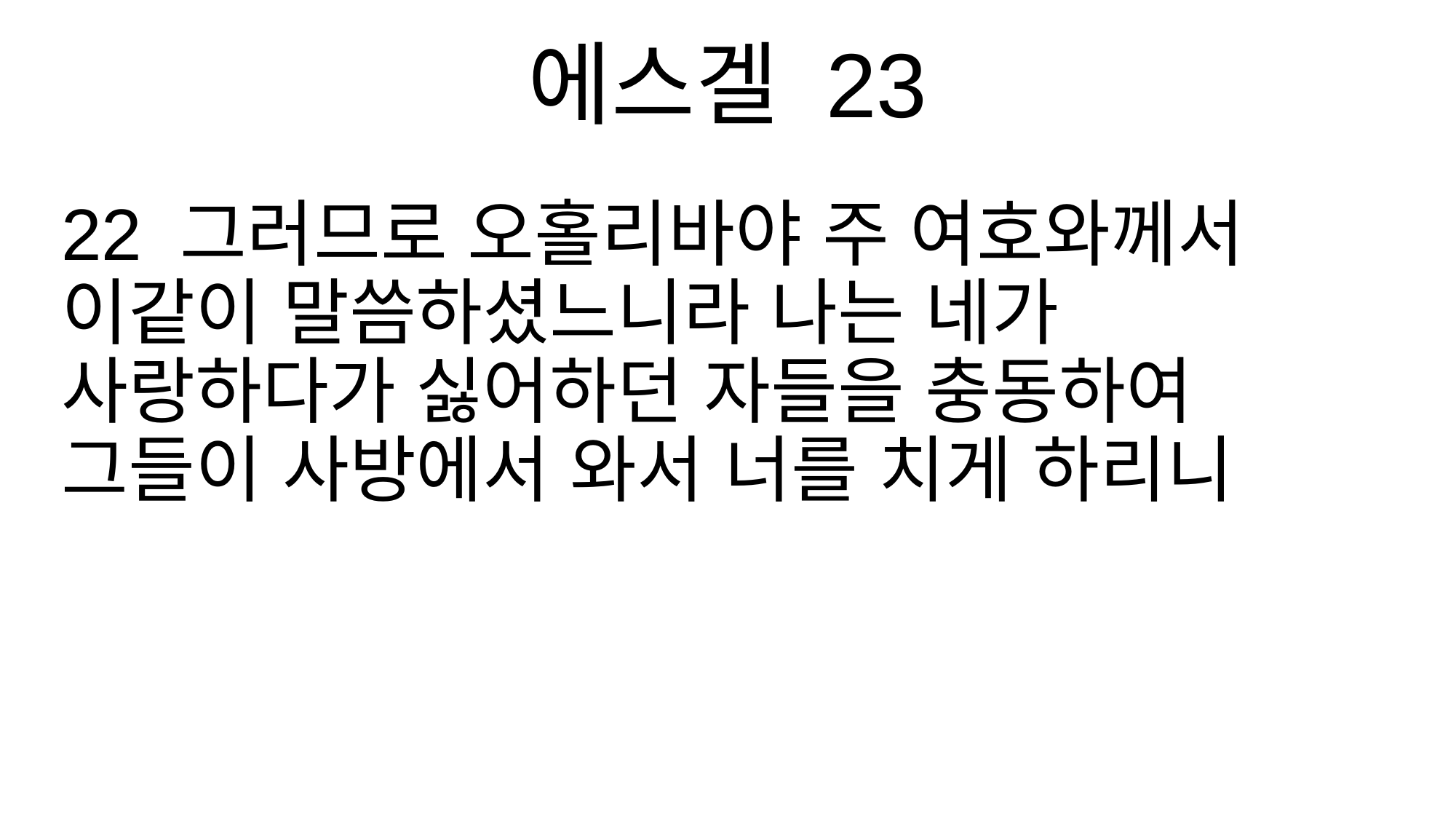

에스겔 23
22 그러므로 오홀리바야 주 여호와께서 이같이 말씀하셨느니라 나는 네가 사랑하다가 싫어하던 자들을 충동하여 그들이 사방에서 와서 너를 치게 하리니